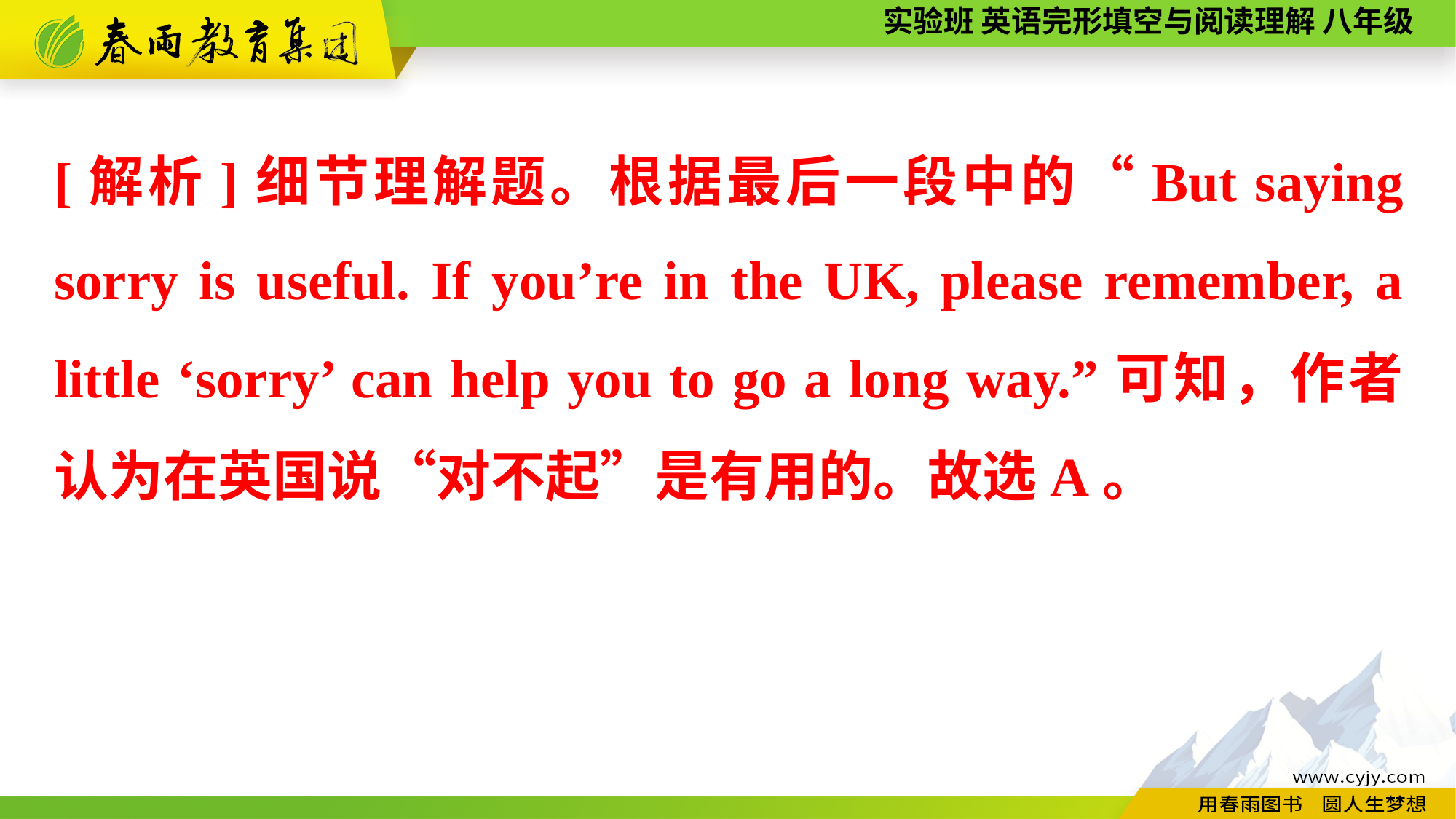

[解析]细节理解题。根据最后一段中的“But saying sorry is useful. If you’re in the UK, please remember, a little ‘sorry’ can help you to go a long way.”可知，作者认为在英国说“对不起”是有用的。故选A。